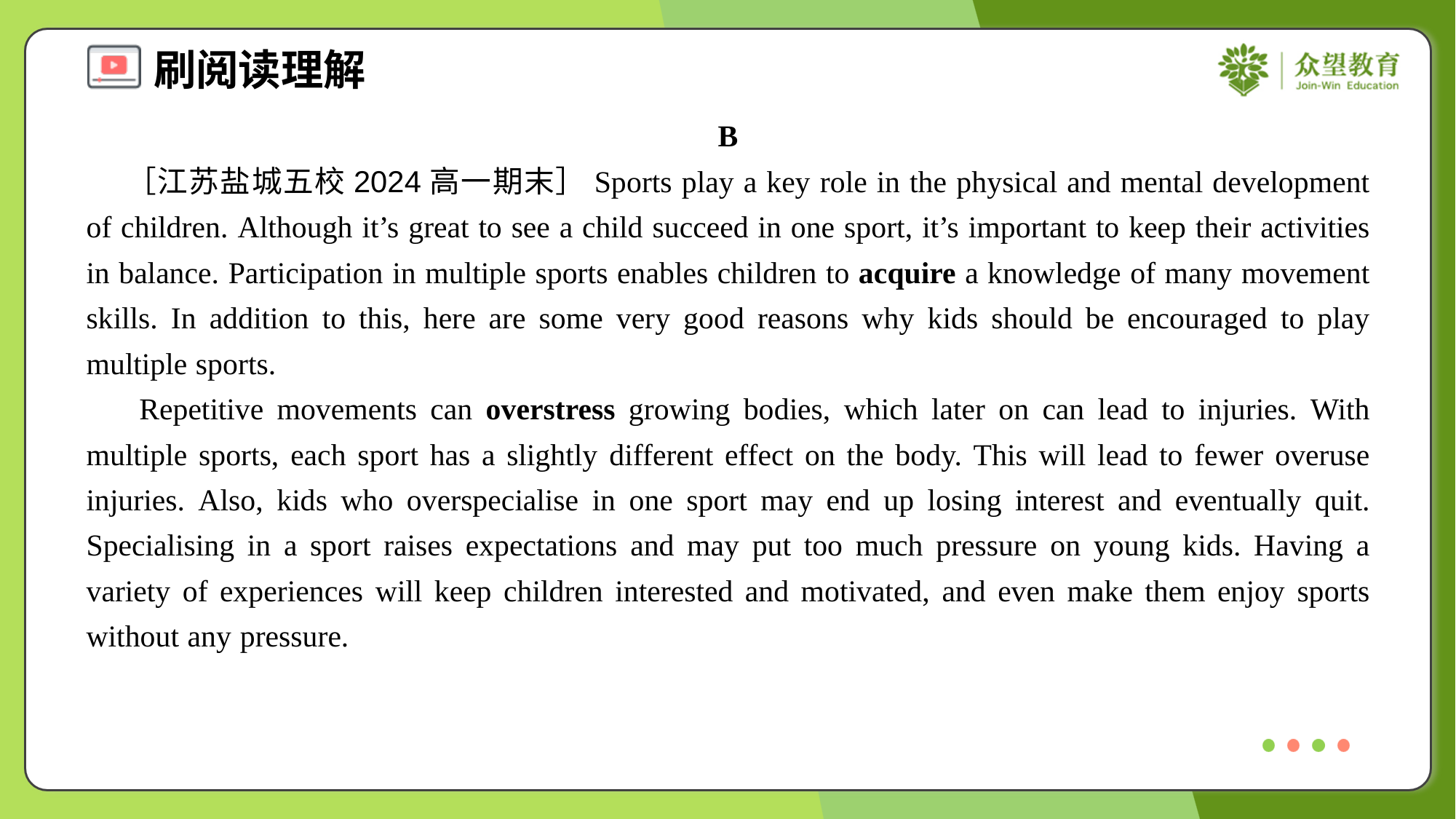

B
    ［江苏盐城五校2024高一期末］Sports play a key role in the physical and mental development of children. Although it’s great to see a child succeed in one sport, it’s important to keep their activities in balance. Participation in multiple sports enables children to acquire a knowledge of many movement skills. In addition to this, here are some very good reasons why kids should be encouraged to play multiple sports.
    Repetitive movements can overstress growing bodies, which later on can lead to injuries. With multiple sports, each sport has a slightly different effect on the body. This will lead to fewer overuse injuries. Also, kids who overspecialise in one sport may end up losing interest and eventually quit. Specialising in a sport raises expectations and may put too much pressure on young kids. Having a variety of experiences will keep children interested and motivated, and even make them enjoy sports without any pressure.